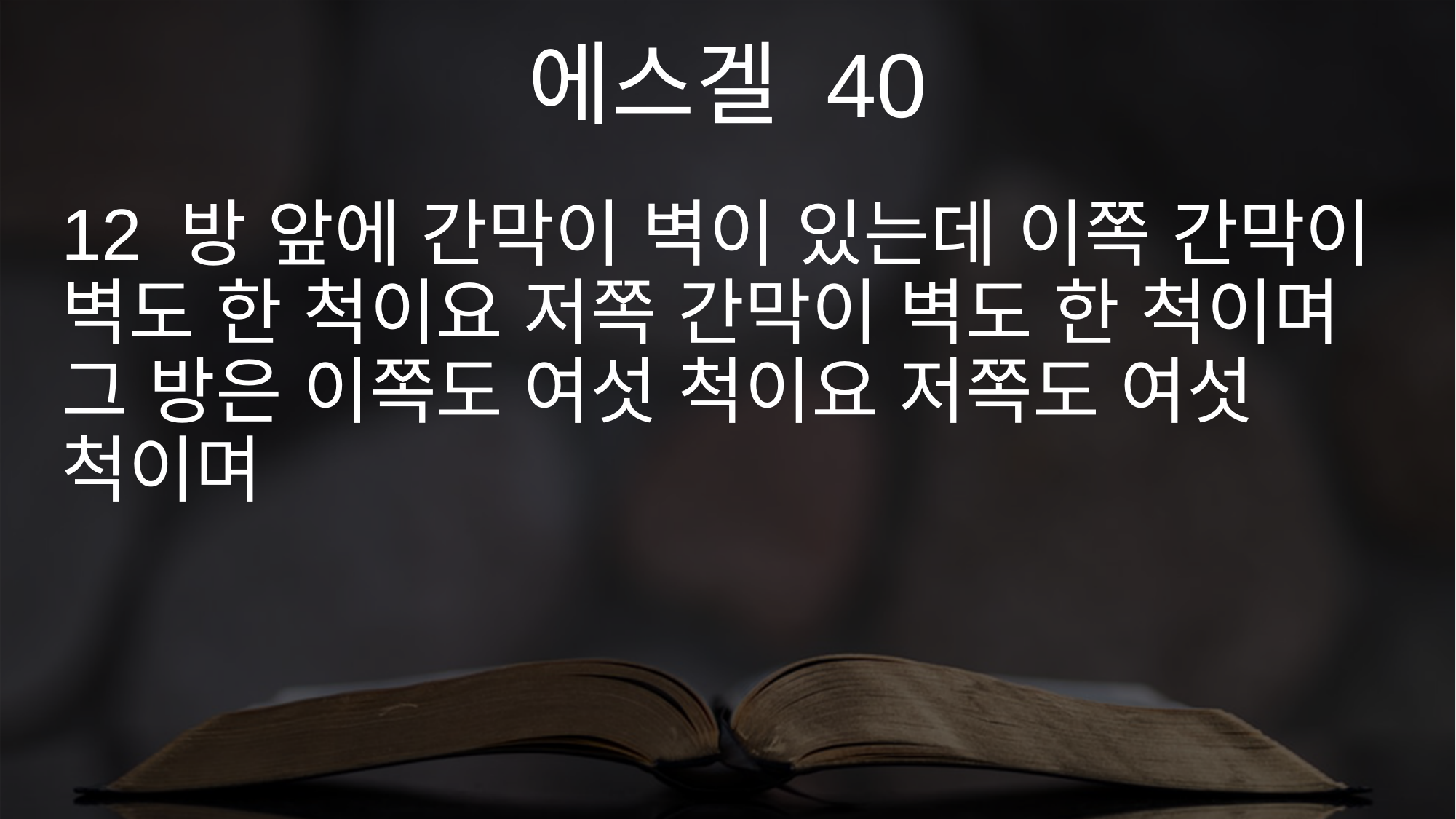

에스겔 40
12 방 앞에 간막이 벽이 있는데 이쪽 간막이 벽도 한 척이요 저쪽 간막이 벽도 한 척이며 그 방은 이쪽도 여섯 척이요 저쪽도 여섯 척이며